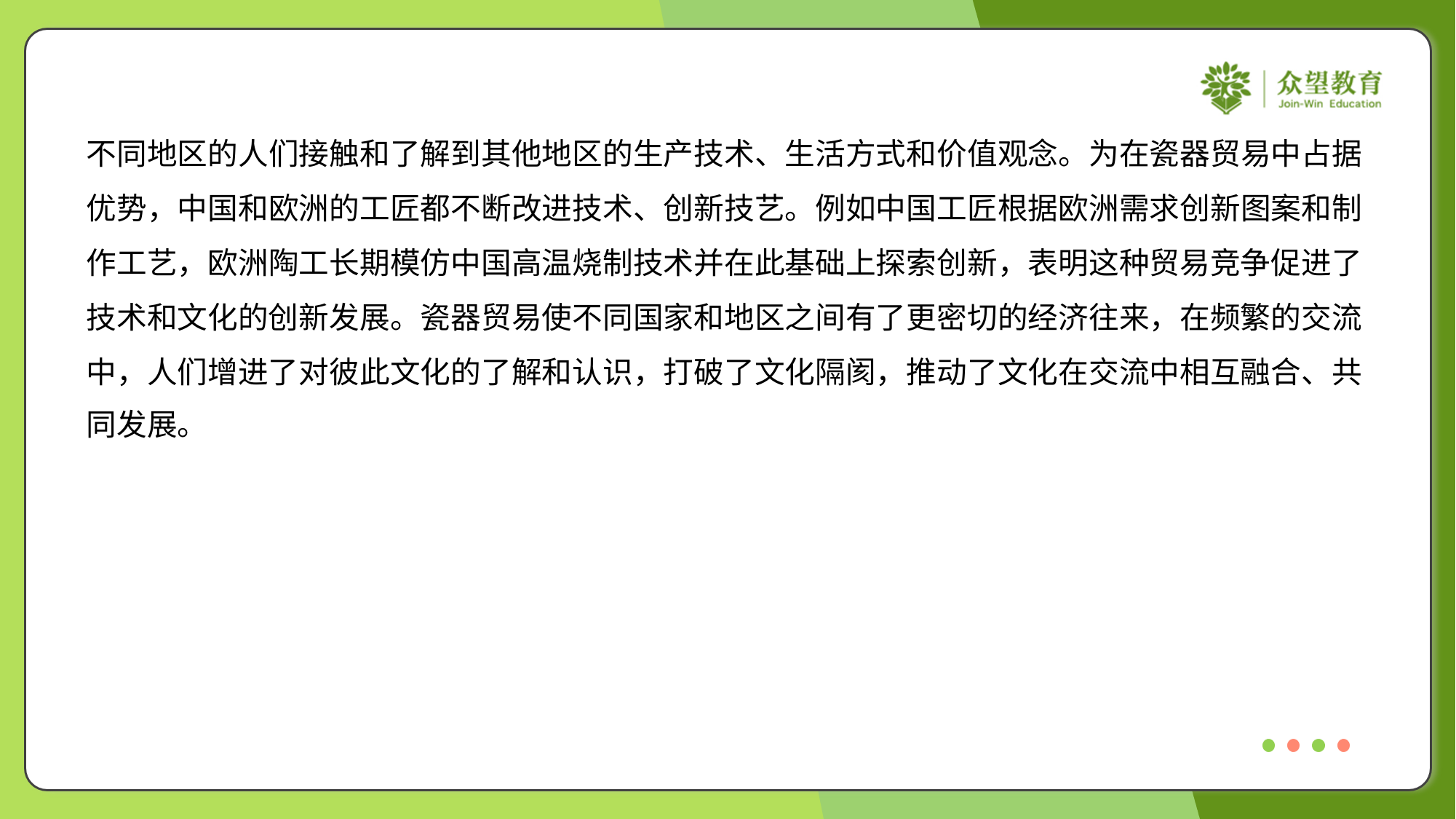

不同地区的人们接触和了解到其他地区的生产技术、生活方式和价值观念。为在瓷器贸易中占据
优势，中国和欧洲的工匠都不断改进技术、创新技艺。例如中国工匠根据欧洲需求创新图案和制
作工艺，欧洲陶工长期模仿中国高温烧制技术并在此基础上探索创新，表明这种贸易竞争促进了
技术和文化的创新发展。瓷器贸易使不同国家和地区之间有了更密切的经济往来，在频繁的交流
中，人们增进了对彼此文化的了解和认识，打破了文化隔阂，推动了文化在交流中相互融合、共
同发展。